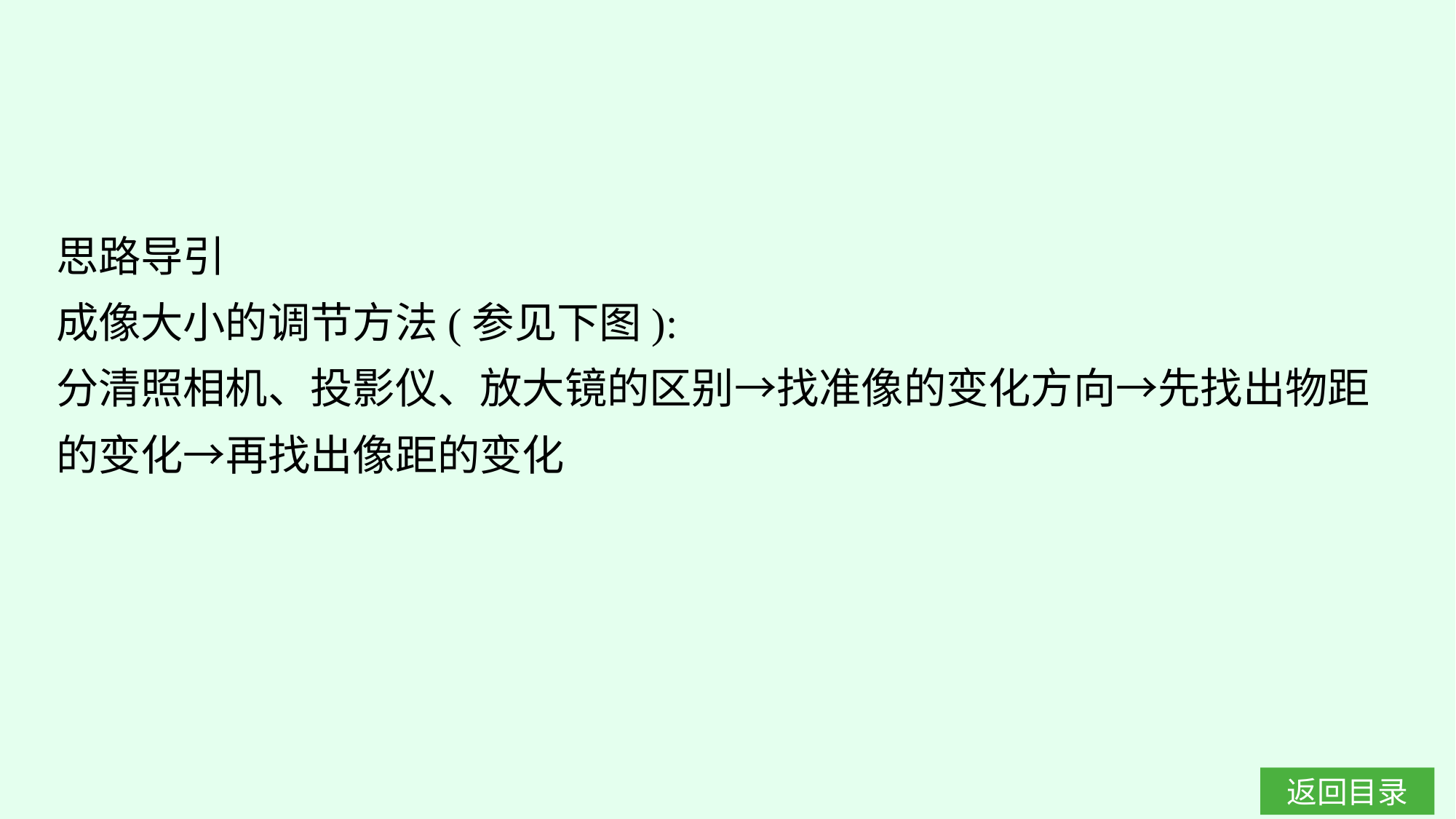

思路导引
成像大小的调节方法(参见下图):
分清照相机、投影仪、放大镜的区别→找准像的变化方向→先找出物距的变化→再找出像距的变化